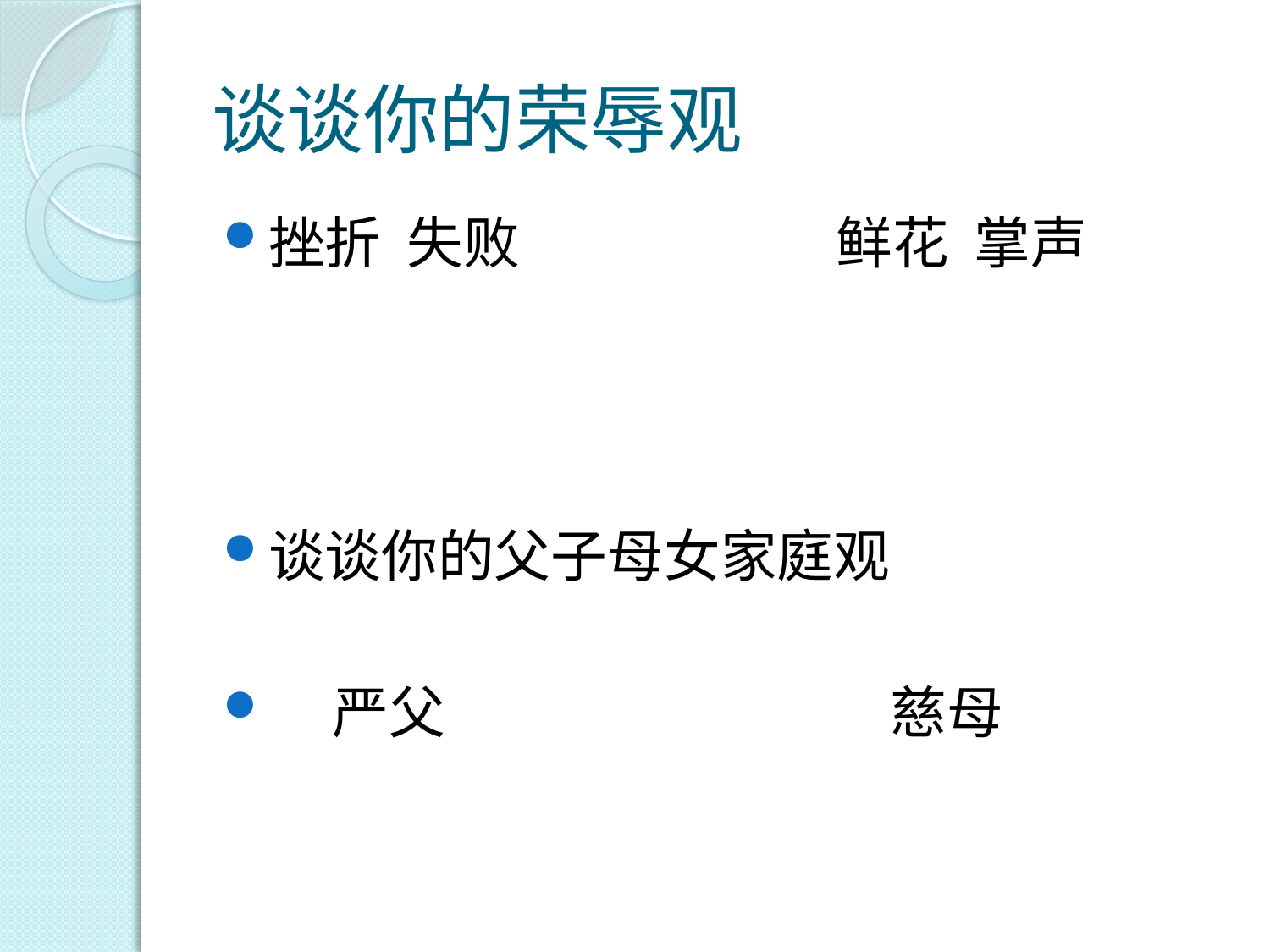

# 谈谈你的荣辱观
挫折  失败                         鲜花  掌声

谈谈你的父子母女家庭观

    严父                                   慈母